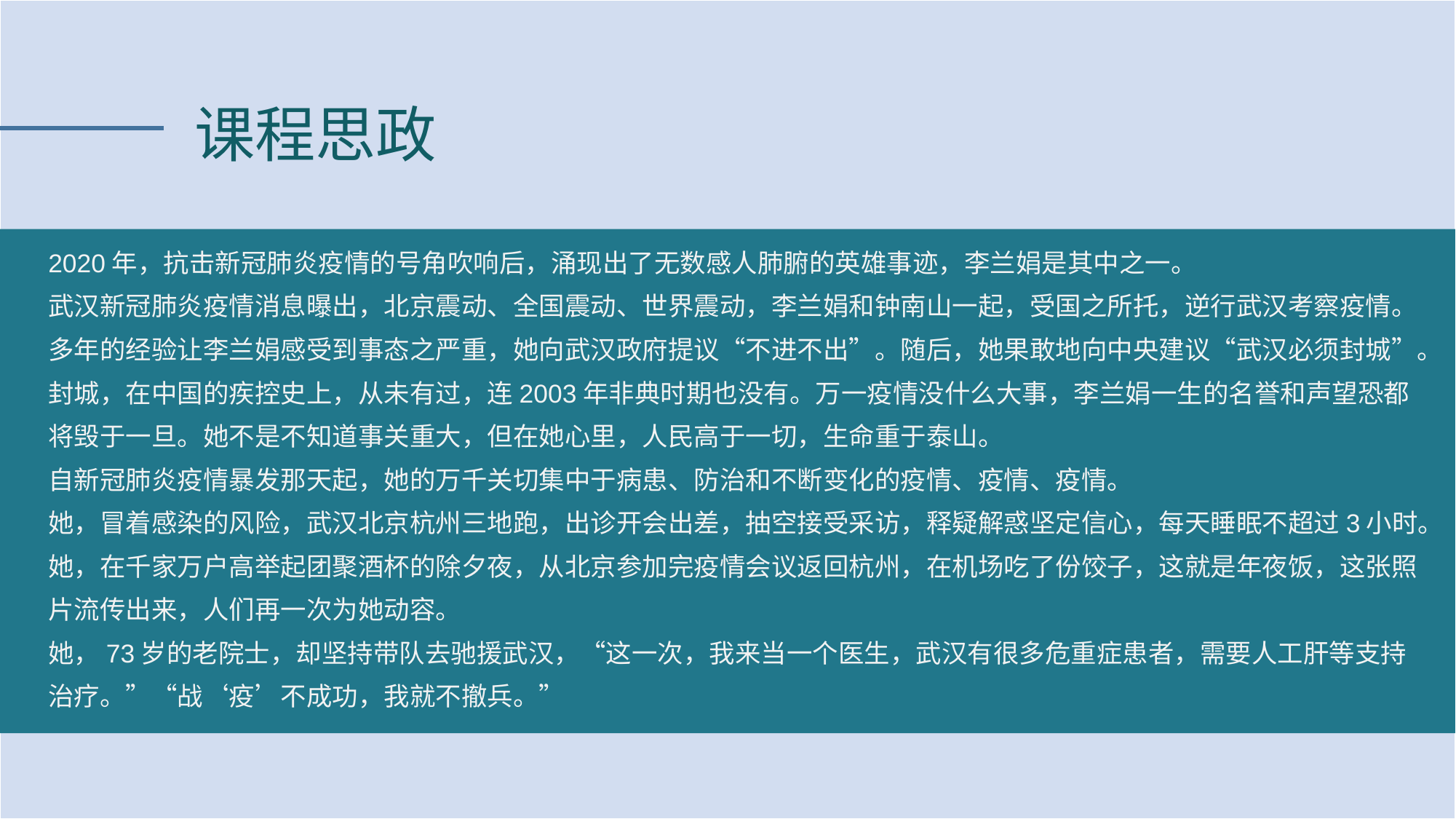

课程思政

2020年，抗击新冠肺炎疫情的号角吹响后，涌现出了无数感人肺腑的英雄事迹，李兰娟是其中之一。
武汉新冠肺炎疫情消息曝出，北京震动、全国震动、世界震动，李兰娟和钟南山一起，受国之所托，逆行武汉考察疫情。多年的经验让李兰娟感受到事态之严重，她向武汉政府提议“不进不出”。随后，她果敢地向中央建议“武汉必须封城”。
封城，在中国的疾控史上，从未有过，连2003年非典时期也没有。万一疫情没什么大事，李兰娟一生的名誉和声望恐都将毁于一旦。她不是不知道事关重大，但在她心里，人民高于一切，生命重于泰山。
自新冠肺炎疫情暴发那天起，她的万千关切集中于病患、防治和不断变化的疫情、疫情、疫情。
她，冒着感染的风险，武汉北京杭州三地跑，出诊开会出差，抽空接受采访，释疑解惑坚定信心，每天睡眠不超过3小时。
她，在千家万户高举起团聚酒杯的除夕夜，从北京参加完疫情会议返回杭州，在机场吃了份饺子，这就是年夜饭，这张照片流传出来，人们再一次为她动容。
她，73岁的老院士，却坚持带队去驰援武汉，“这一次，我来当一个医生，武汉有很多危重症患者，需要人工肝等支持治疗。”“战‘疫’不成功，我就不撤兵。”